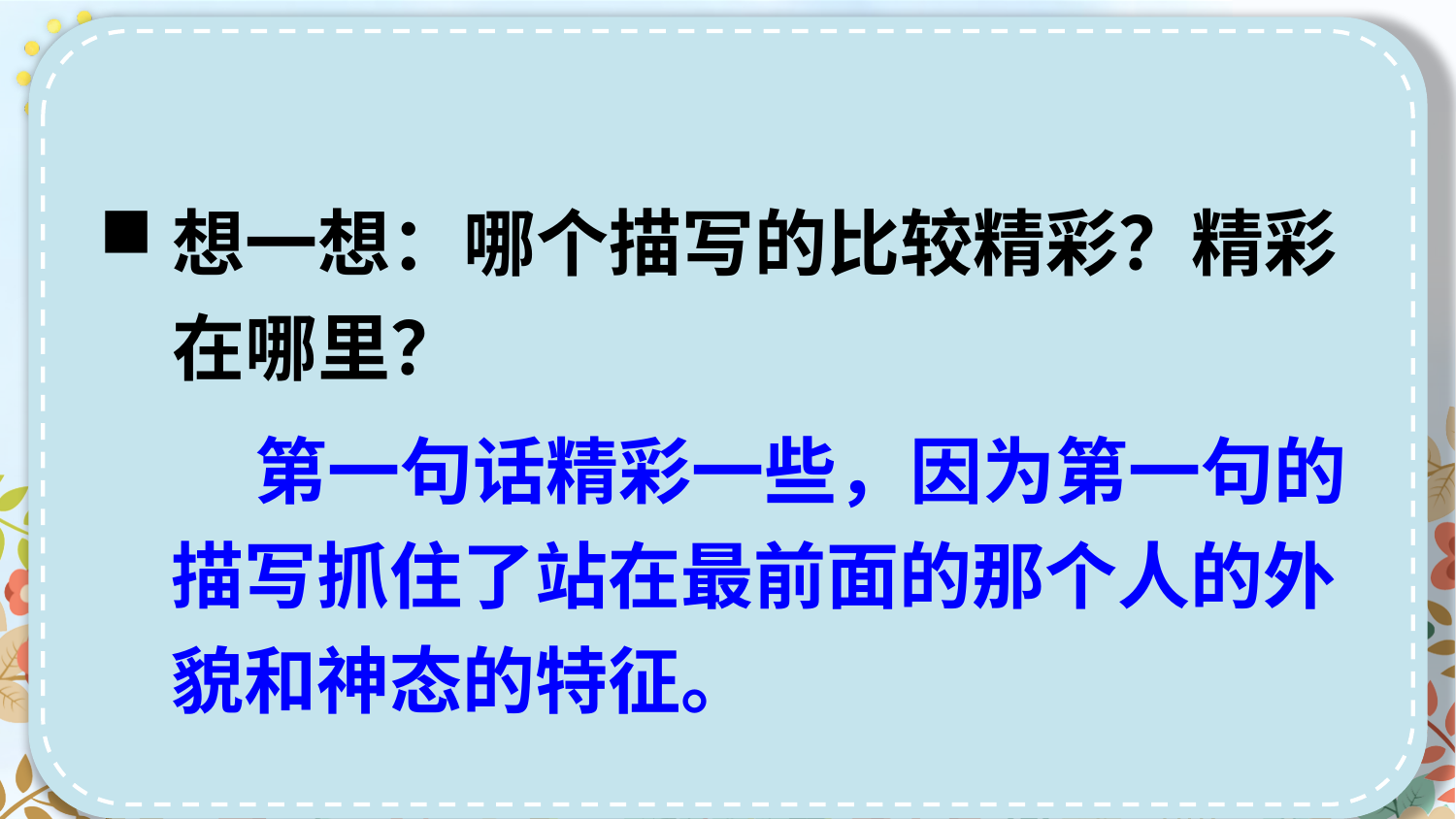

想一想：哪个描写的比较精彩？精彩在哪里？
    第一句话精彩一些，因为第一句的描写抓住了站在最前面的那个人的外貌和神态的特征。